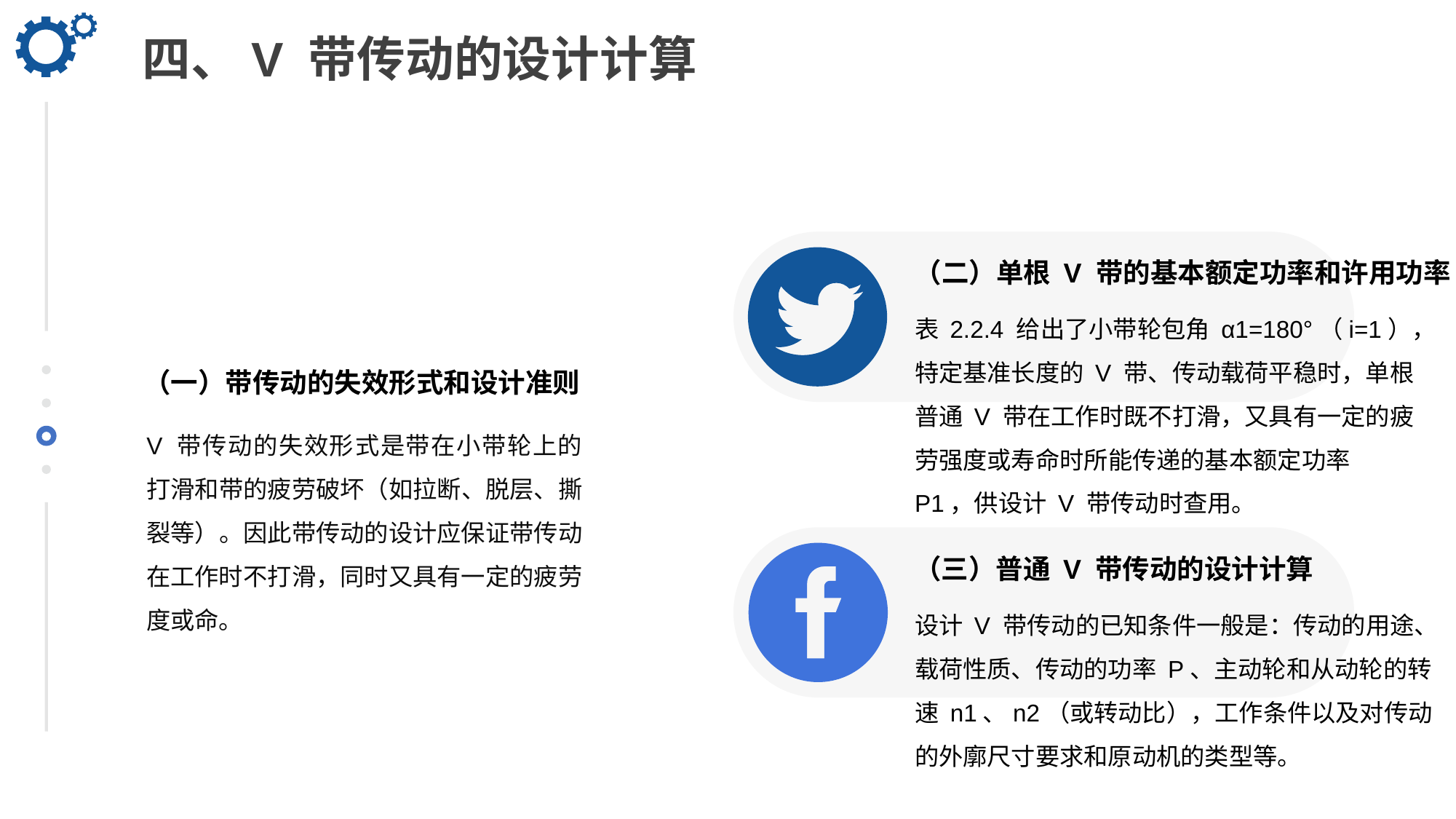

四、V 带传动的设计计算

（二）单根 V 带的基本额定功率和许用功率
表 2.2.4 给出了小带轮包角 α1=180°（i=1），特定基准长度的 V 带、传动载荷平稳时，单根普通 V 带在工作时既不打滑，又具有一定的疲劳强度或寿命时所能传递的基本额定功率 P1，供设计 V 带传动时查用。
（一）带传动的失效形式和设计准则
V 带传动的失效形式是带在小带轮上的打滑和带的疲劳破坏（如拉断、脱层、撕裂等）。因此带传动的设计应保证带传动在工作时不打滑，同时又具有一定的疲劳度或命。

（三）普通 V 带传动的设计计算
设计 V 带传动的已知条件一般是：传动的用途、载荷性质、传动的功率 P、主动轮和从动轮的转速 n1、n2（或转动比），工作条件以及对传动的外廓尺寸要求和原动机的类型等。
15